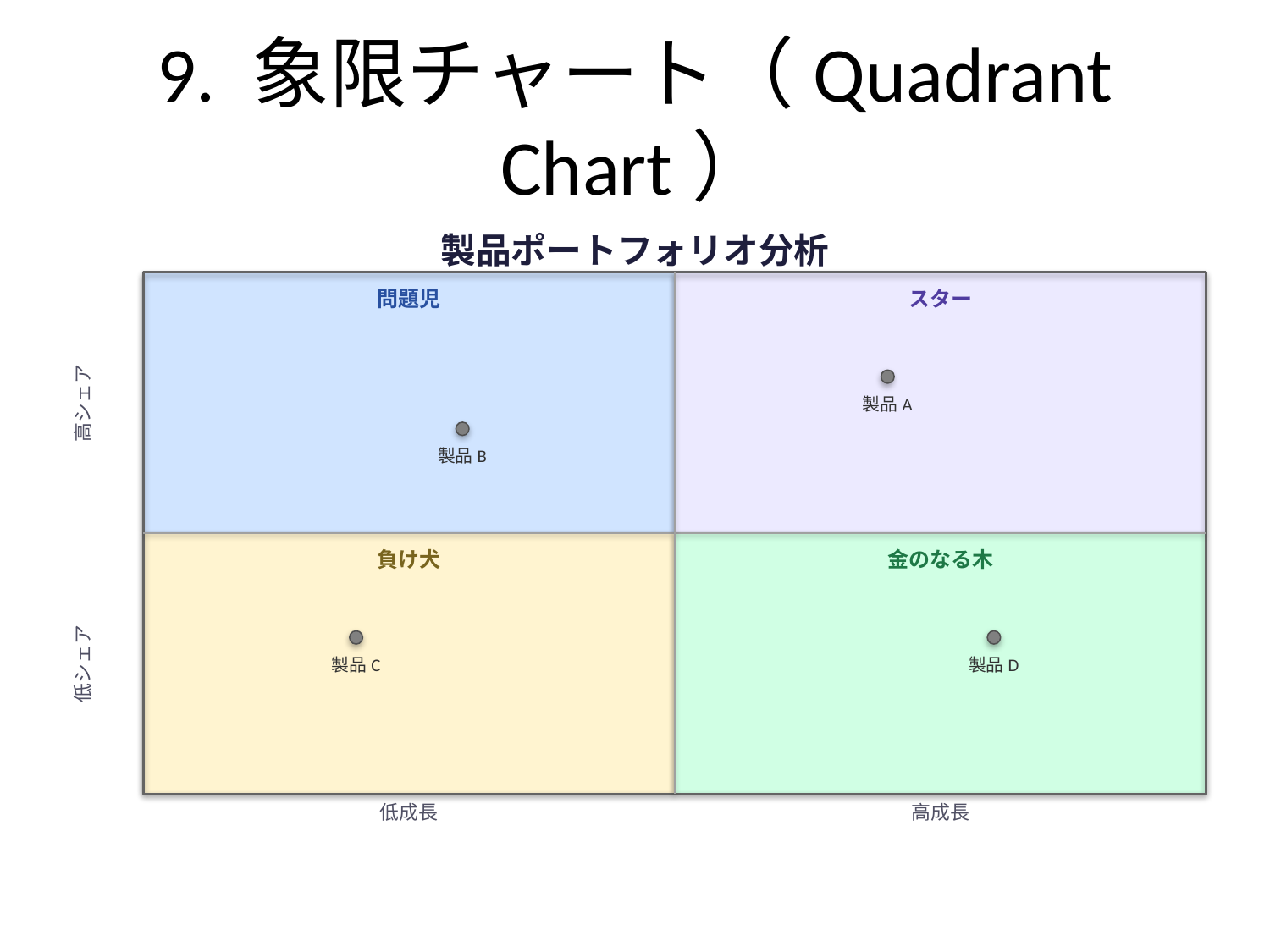

# 9. 象限チャート（Quadrant Chart）

製品ポートフォリオ分析

問題児
スター
高シェア

製品A

製品B

負け犬
金のなる木
低シェア

製品C
製品D
低成長
高成長